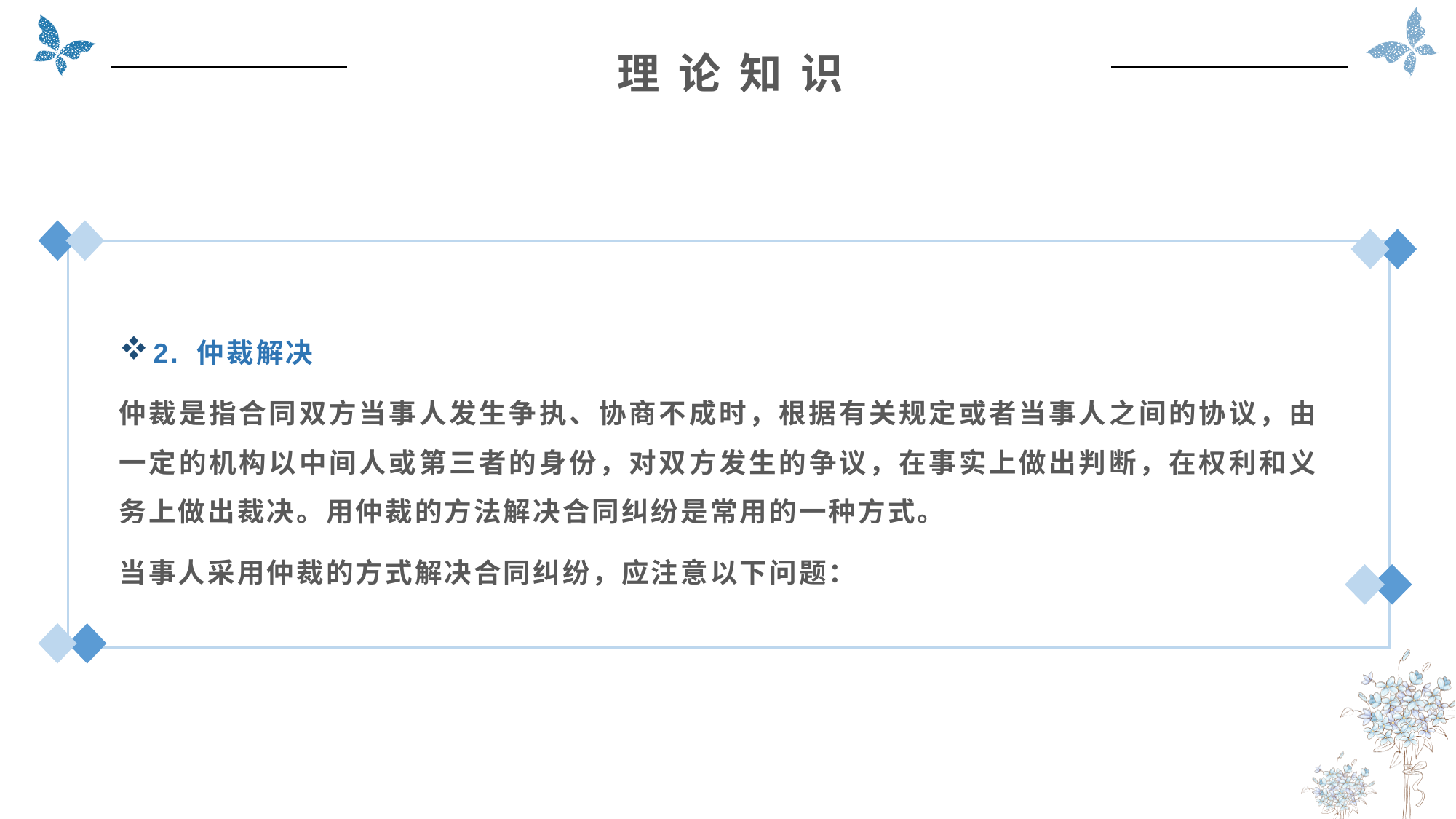

理 论 知 识

2. 仲裁解决
仲裁是指合同双方当事人发生争执、协商不成时，根据有关规定或者当事人之间的协议，由一定的机构以中间人或第三者的身份，对双方发生的争议，在事实上做出判断，在权利和义务上做出裁决。用仲裁的方法解决合同纠纷是常用的一种方式。
当事人采用仲裁的方式解决合同纠纷，应注意以下问题：